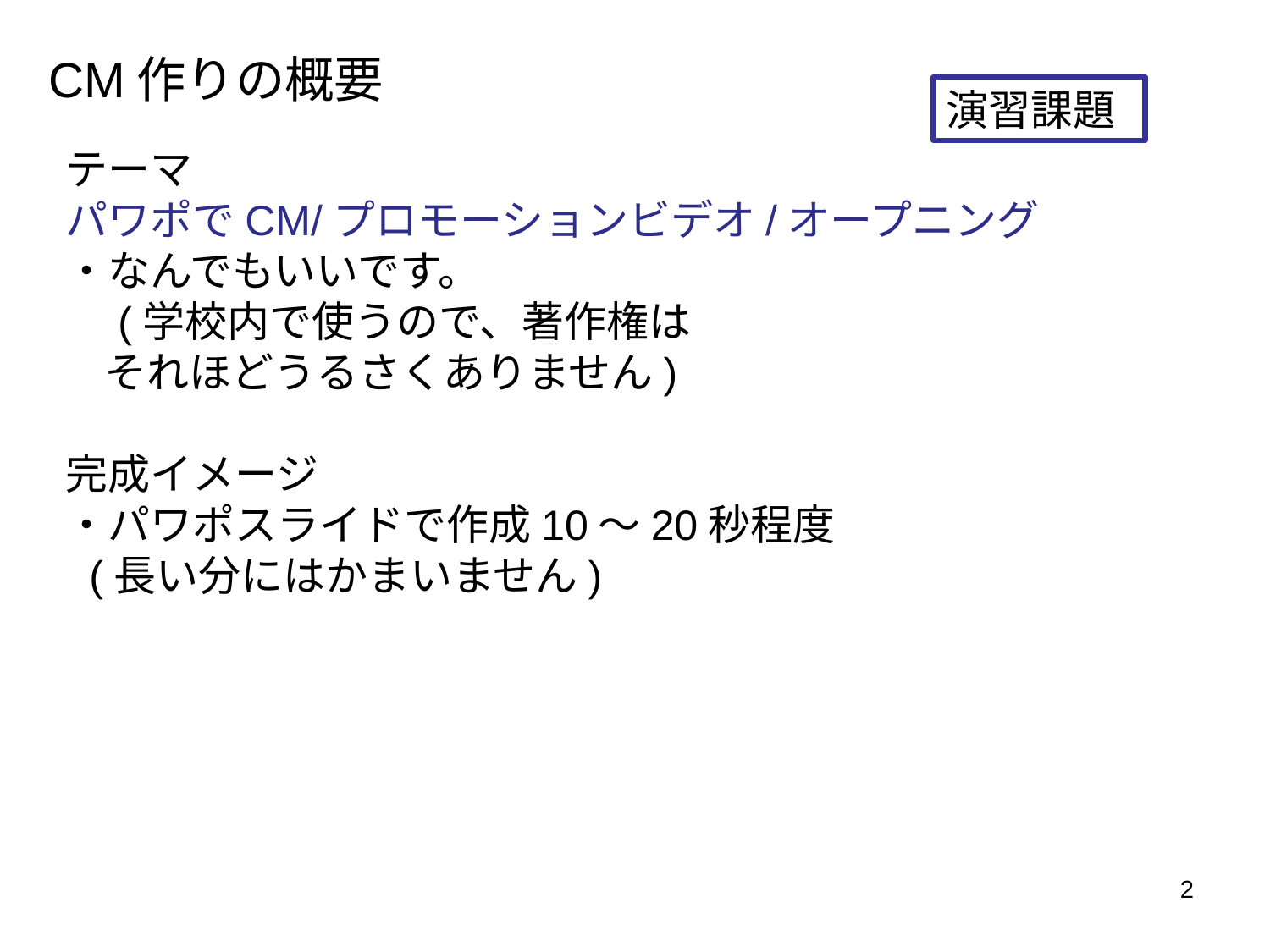

CM作りの概要
演習課題
テーマ
パワポでCM/プロモーションビデオ/オープニング
・なんでもいいです。
　(学校内で使うので、著作権は
   それほどうるさくありません)

完成イメージ
・パワポスライドで作成10～20秒程度
  (長い分にはかまいません)

2